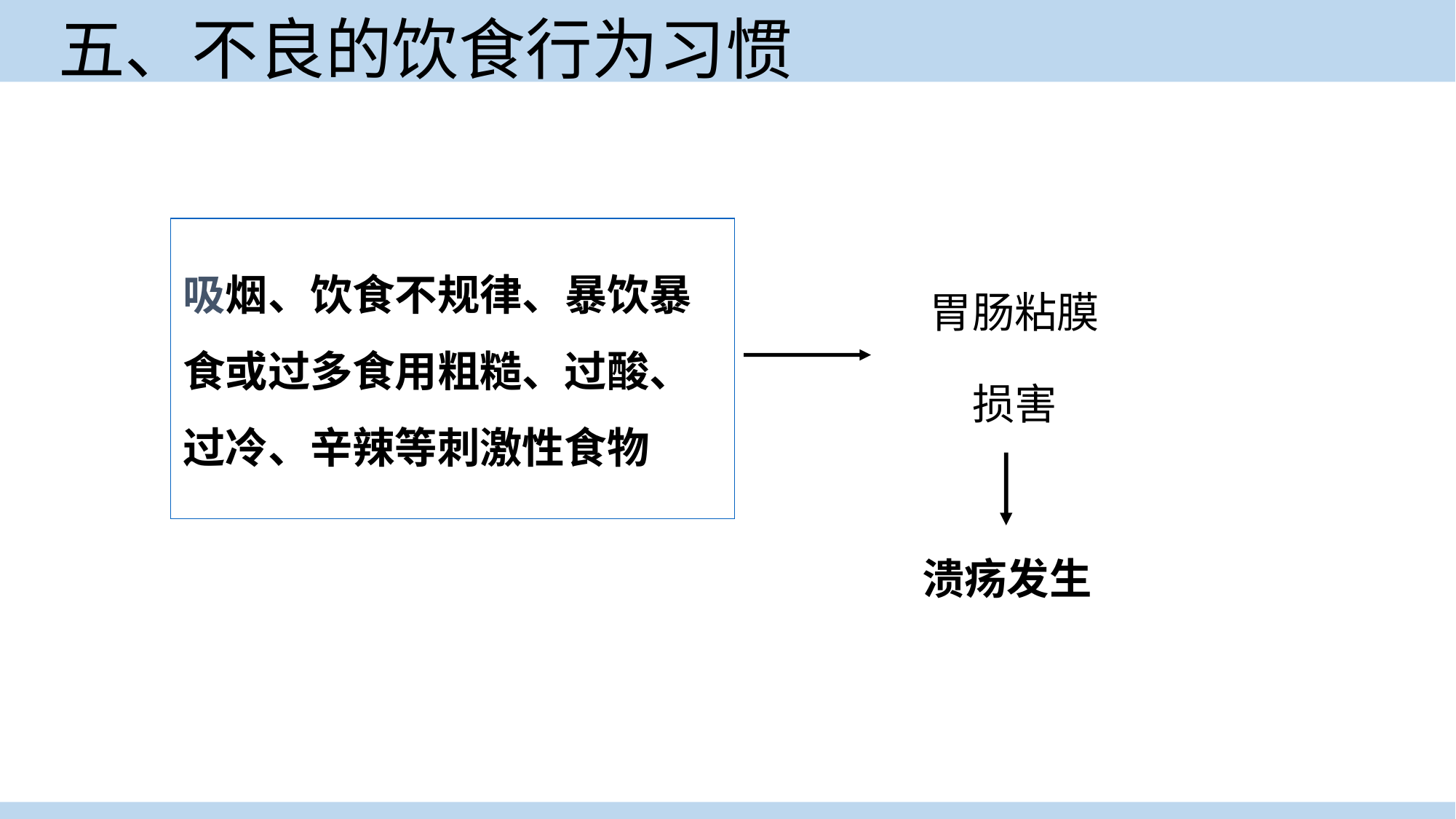

# 五、不良的饮食行为习惯

吸烟、饮食不规律、暴饮暴食或过多食用粗糙、过酸、过冷、辛辣等刺激性食物
胃肠粘膜
损害

溃疡发生